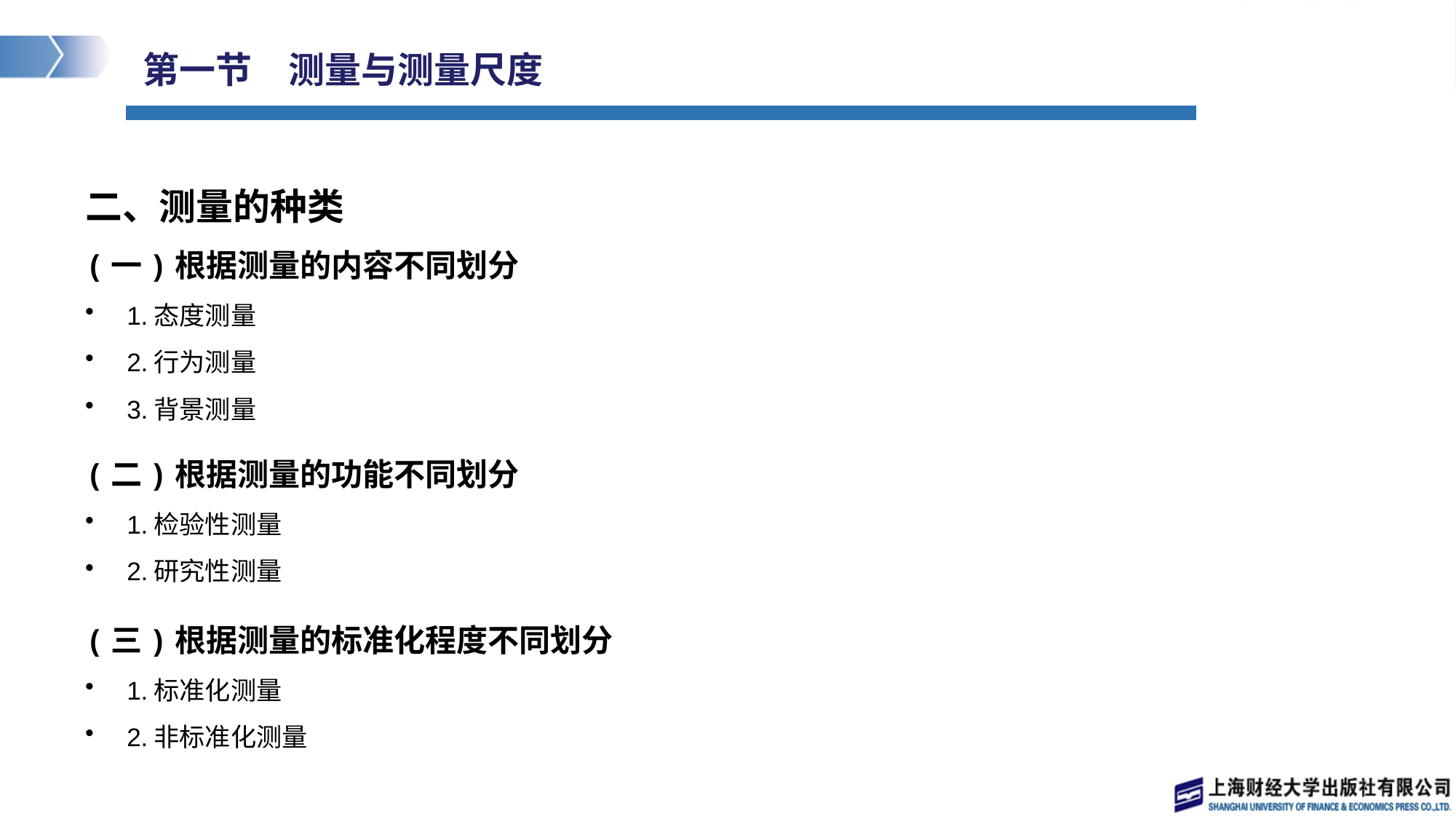

# 第一节　测量与测量尺度
二、测量的种类
(一)根据测量的内容不同划分
1.态度测量
2.行为测量
3.背景测量
(二)根据测量的功能不同划分
1.检验性测量
2.研究性测量
(三)根据测量的标准化程度不同划分
1.标准化测量
2.非标准化测量